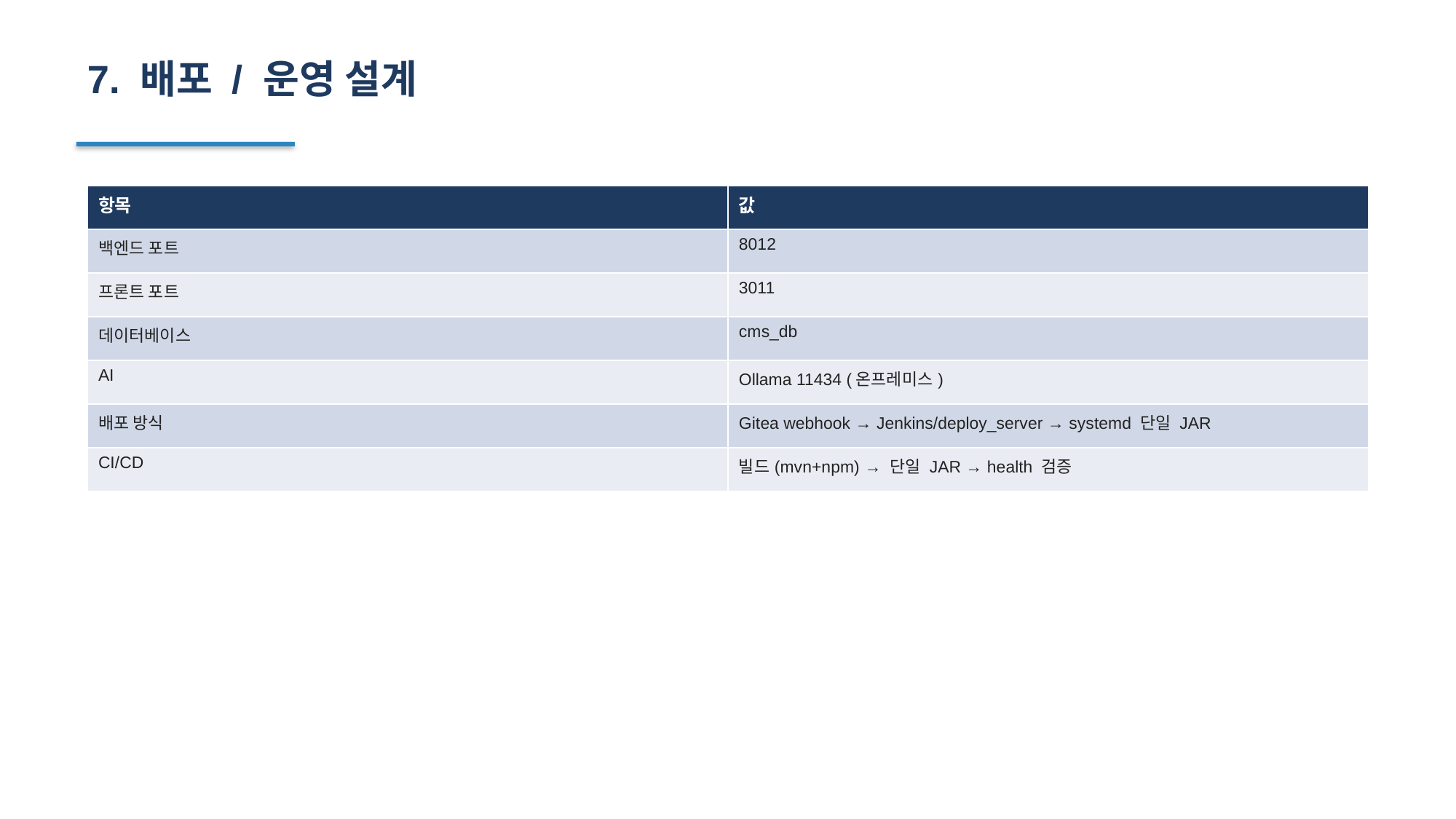

7. 배포 / 운영 설계

| 항목 | 값 |
| --- | --- |
| 백엔드 포트 | 8012 |
| 프론트 포트 | 3011 |
| 데이터베이스 | cms\_db |
| AI | Ollama 11434 (온프레미스) |
| 배포 방식 | Gitea webhook → Jenkins/deploy\_server → systemd 단일 JAR |
| CI/CD | 빌드(mvn+npm) → 단일 JAR → health 검증 |